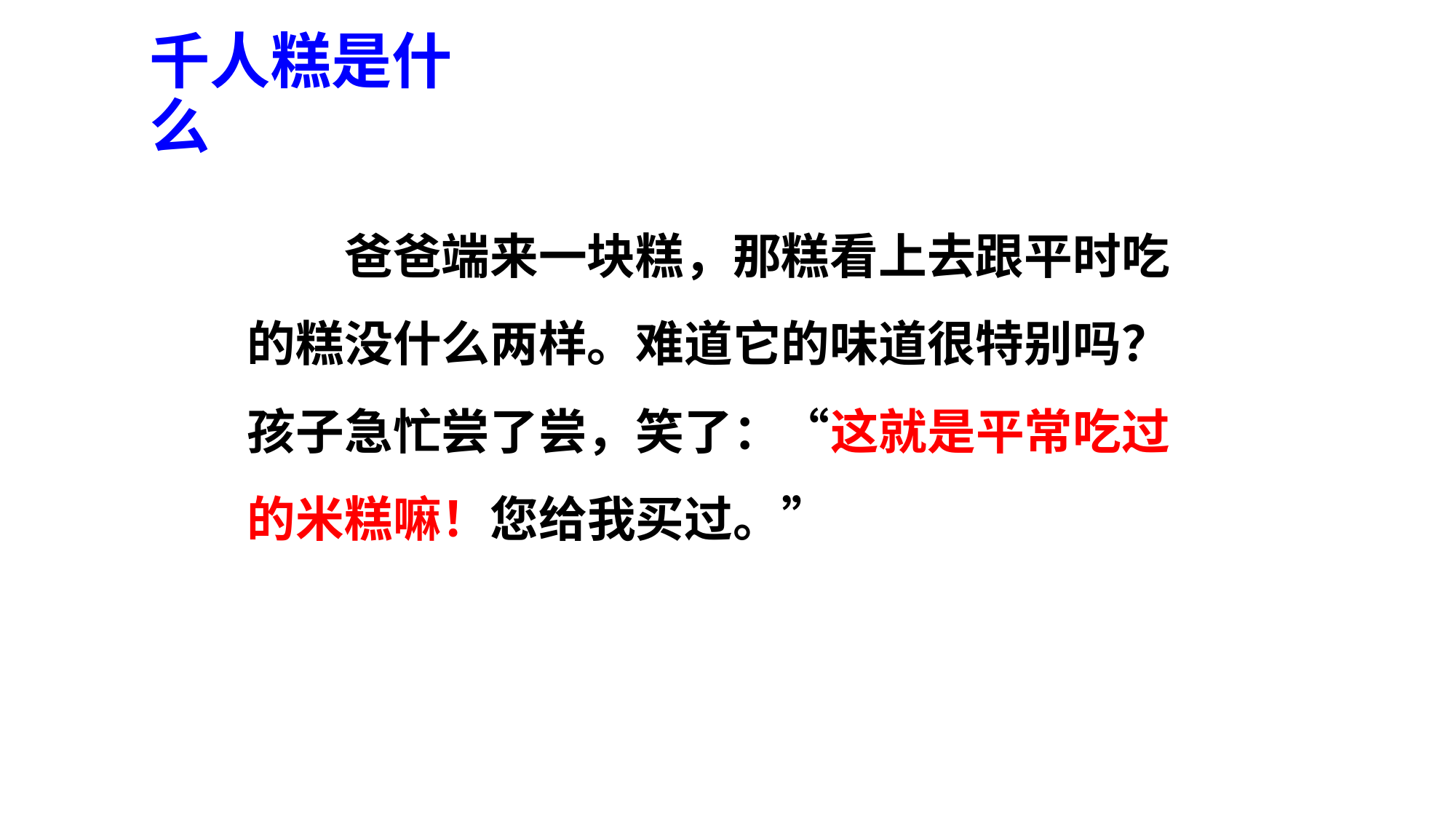

# 千人糕是什么
　　爸爸端来一块糕，那糕看上去跟平时吃的糕没什么两样。难道它的味道很特别吗？孩子急忙尝了尝，笑了：“这就是平常吃过的米糕嘛！您给我买过。”